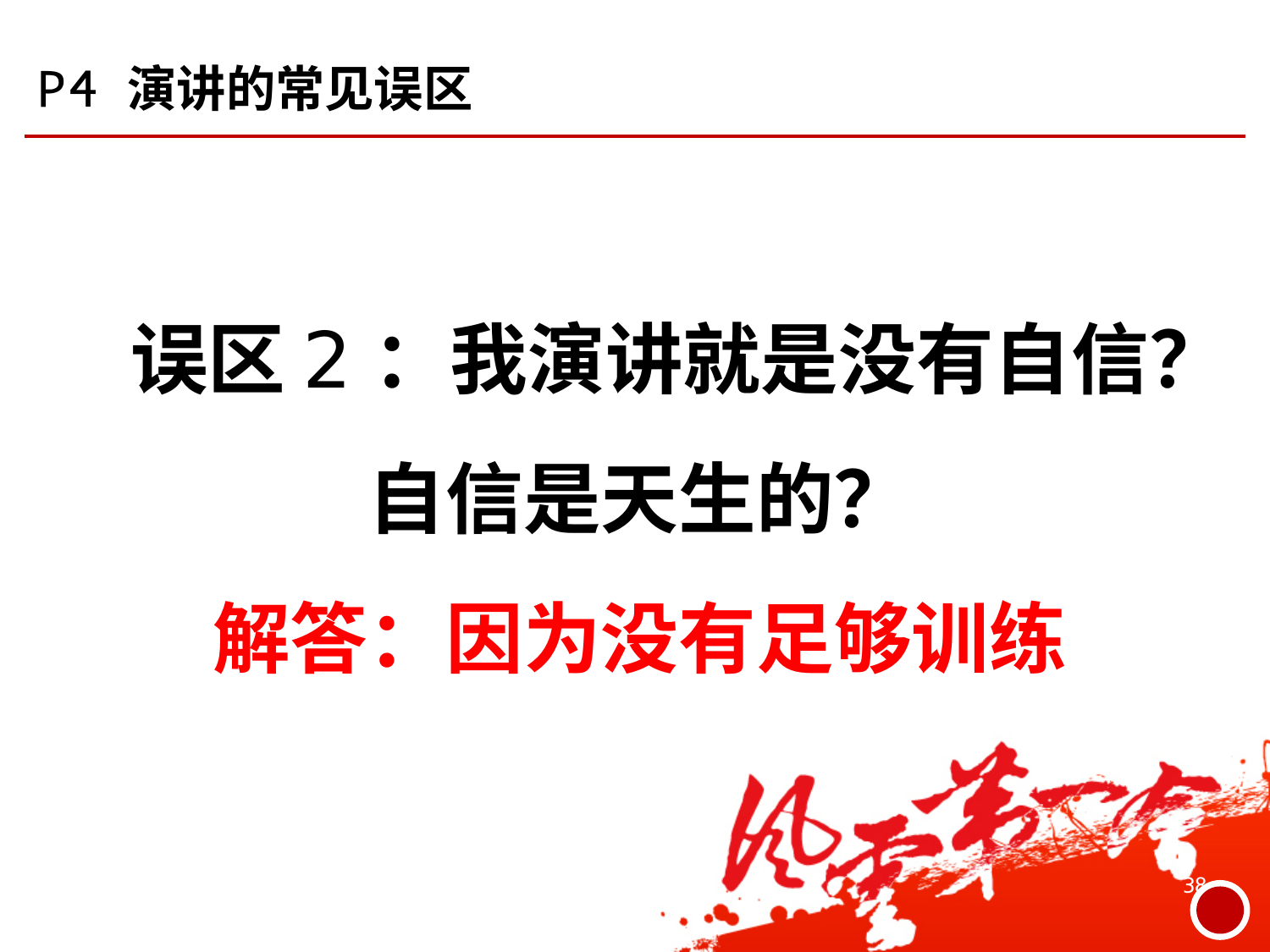

# P4 演讲的常见误区
误区2：我演讲就是没有自信？自信是天生的？
解答：因为没有足够训练
38